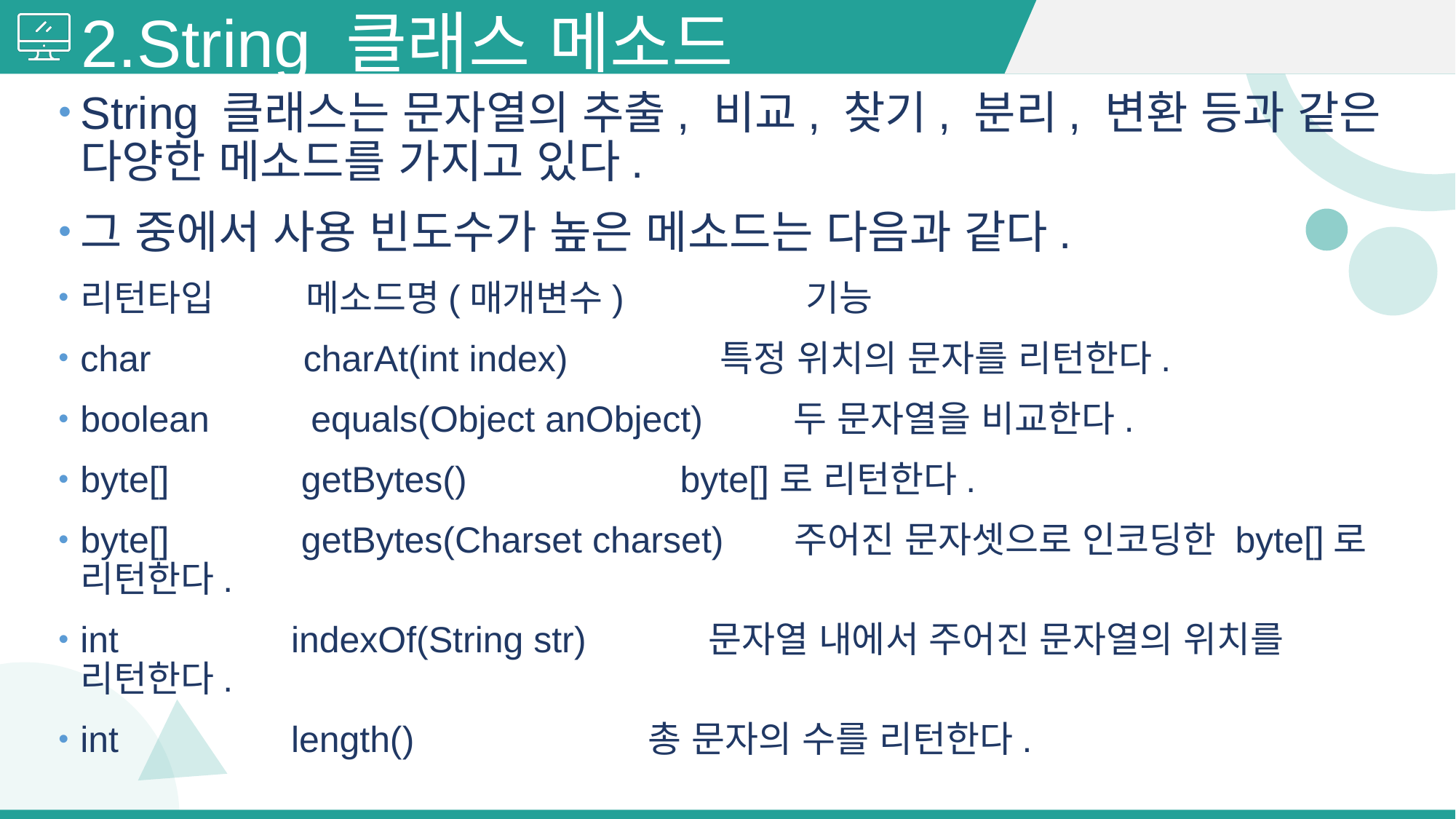

# 2.String 클래스 메소드
String 클래스는 문자열의 추출, 비교, 찾기, 분리, 변환 등과 같은 다양한 메소드를 가지고 있다.
그 중에서 사용 빈도수가 높은 메소드는 다음과 같다.
리턴타입         메소드명(매개변수)                 기능
char               charAt(int index)              특정 위치의 문자를 리턴한다.
boolean          equals(Object anObject)        두 문자열을 비교한다.
byte[]             getBytes()                     byte[]로 리턴한다.
byte[]             getBytes(Charset charset)      주어진 문자셋으로 인코딩한 byte[]로 리턴한다.
int                 indexOf(String str)           문자열 내에서 주어진 문자열의 위치를 리턴한다.
int                 length()                      총 문자의 수를 리턴한다.